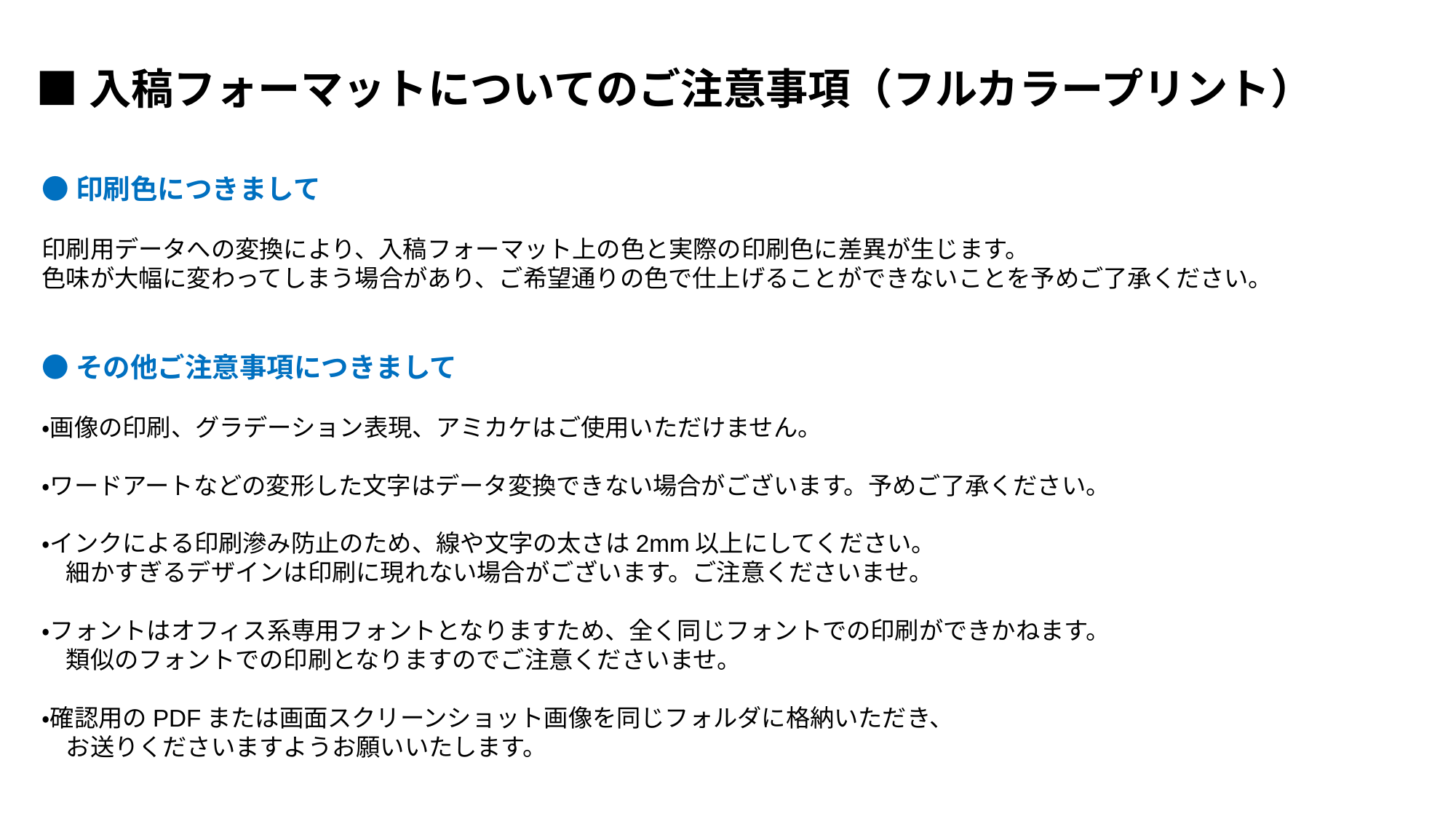

■入稿フォーマットについてのご注意事項（フルカラープリント）
●印刷色につきまして

印刷用データへの変換により、入稿フォーマット上の色と実際の印刷色に差異が生じます。
色味が大幅に変わってしまう場合があり、ご希望通りの色で仕上げることができないことを予めご了承ください。

●その他ご注意事項につきまして

・画像の印刷、グラデーション表現、アミカケはご使用いただけません。

・ワードアートなどの変形した文字はデータ変換できない場合がございます。予めご了承ください。

・インクによる印刷滲み防止のため、線や文字の太さは2mm以上にしてください。
　細かすぎるデザインは印刷に現れない場合がございます。ご注意くださいませ。

・フォントはオフィス系専用フォントとなりますため、全く同じフォントでの印刷ができかねます。
　類似のフォントでの印刷となりますのでご注意くださいませ。

・確認用のPDFまたは画面スクリーンショット画像を同じフォルダに格納いただき、
　お送りくださいますようお願いいたします。